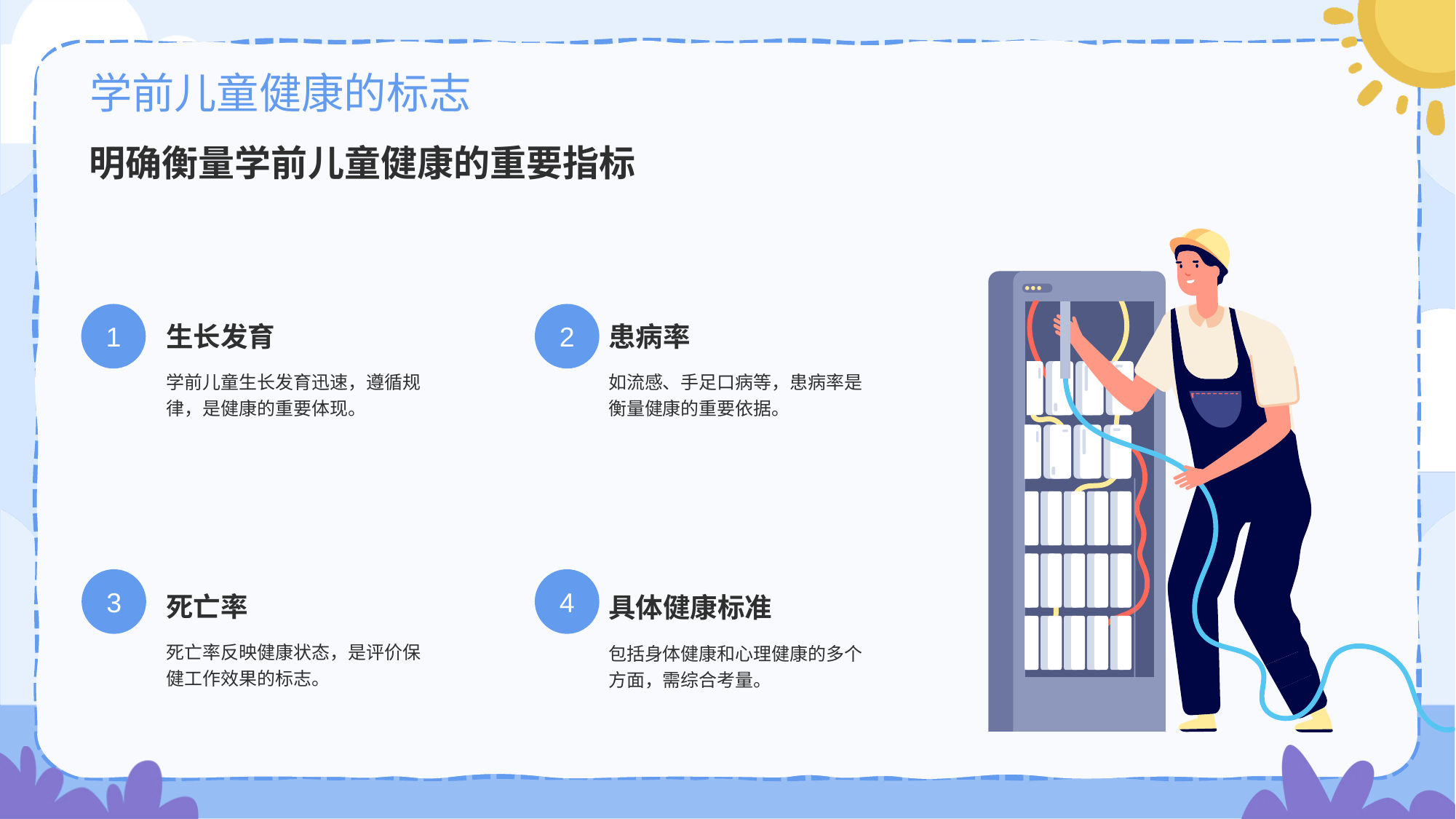

# 学前儿童健康的标志
明确衡量学前儿童健康的重要指标

生长发育
1
学前儿童生长发育迅速，遵循规律，是健康的重要体现。
患病率
2
如流感、手足口病等，患病率是衡量健康的重要依据。
死亡率
3
死亡率反映健康状态，是评价保健工作效果的标志。
具体健康标准
4
包括身体健康和心理健康的多个方面，需综合考量。